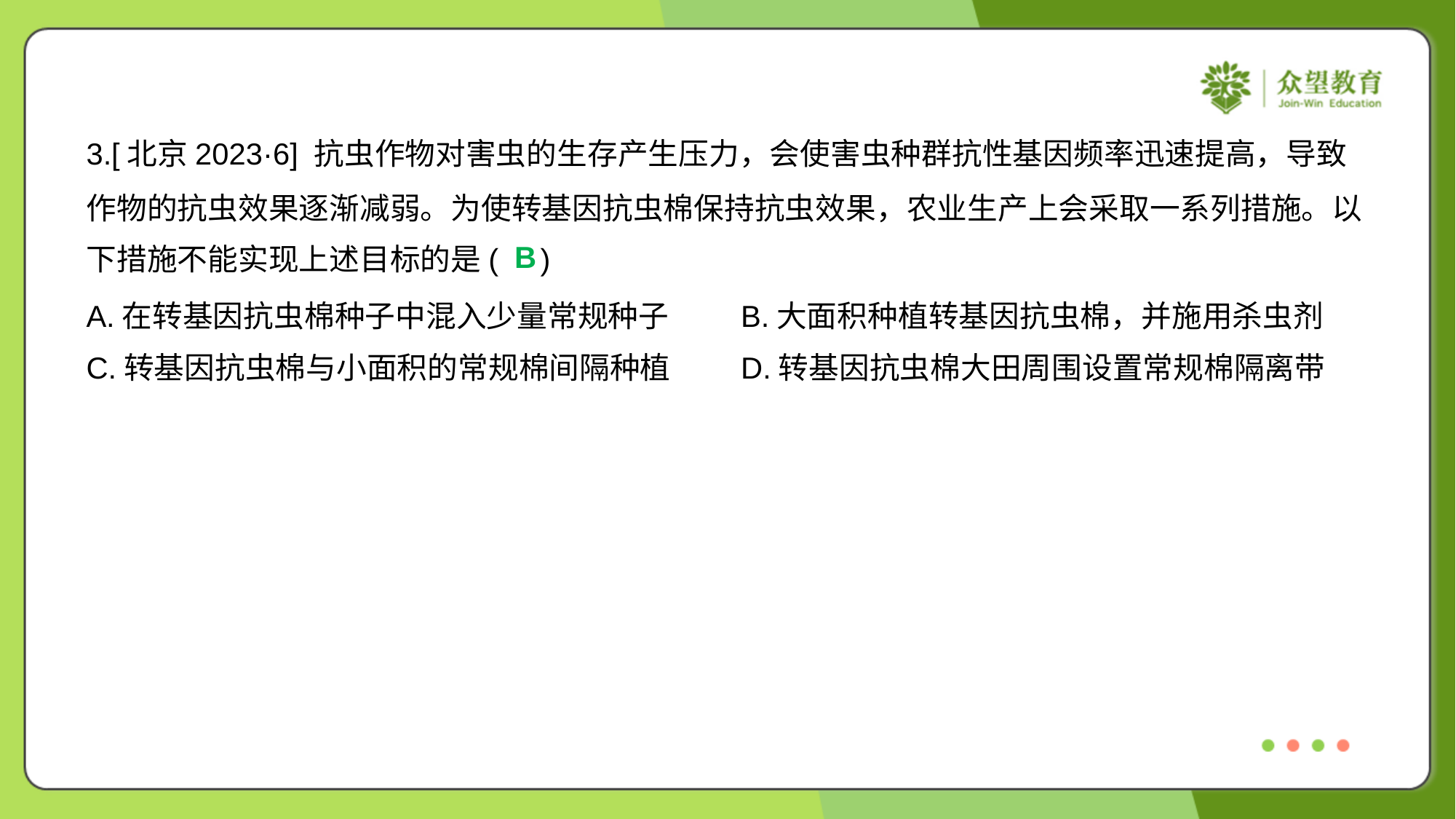

3.[北京2023·6] 抗虫作物对害虫的生存产生压力，会使害虫种群抗性基因频率迅速提高，导致
作物的抗虫效果逐渐减弱。为使转基因抗虫棉保持抗虫效果，农业生产上会采取一系列措施。以
下措施不能实现上述目标的是(     )
B
A.在转基因抗虫棉种子中混入少量常规种子	B.大面积种植转基因抗虫棉，并施用杀虫剂
C.转基因抗虫棉与小面积的常规棉间隔种植	D.转基因抗虫棉大田周围设置常规棉隔离带